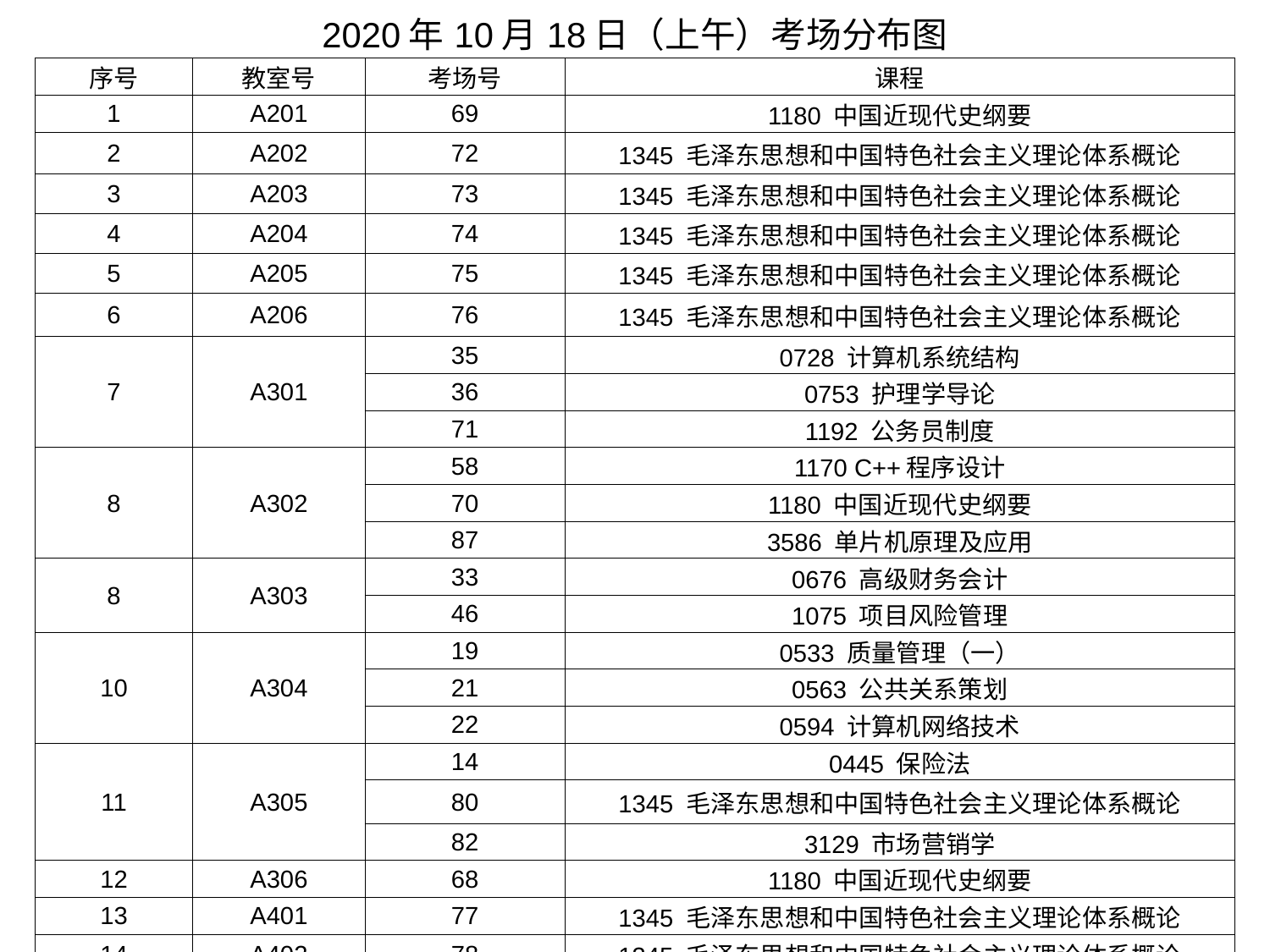

| 2020年10月18日（上午）考场分布图 |  |  |  |
| --- | --- | --- | --- |
| 序号 | 教室号 | 考场号 | 课程 |
| 1 | A201 | 69 | 1180 中国近现代史纲要 |
| 2 | A202 | 72 | 1345 毛泽东思想和中国特色社会主义理论体系概论 |
| 3 | A203 | 73 | 1345 毛泽东思想和中国特色社会主义理论体系概论 |
| 4 | A204 | 74 | 1345 毛泽东思想和中国特色社会主义理论体系概论 |
| 5 | A205 | 75 | 1345 毛泽东思想和中国特色社会主义理论体系概论 |
| 6 | A206 | 76 | 1345 毛泽东思想和中国特色社会主义理论体系概论 |
| 7 | A301 | 35 | 0728 计算机系统结构 |
|  |  | 36 | 0753 护理学导论 |
|  |  | 71 | 1192 公务员制度 |
| 8 | A302 | 58 | 1170 C++程序设计 |
|  |  | 70 | 1180 中国近现代史纲要 |
|  |  | 87 | 3586 单片机原理及应用 |
| 8 | A303 | 33 | 0676 高级财务会计 |
|  |  | 46 | 1075 项目风险管理 |
| 10 | A304 | 19 | 0533 质量管理（一） |
|  |  | 21 | 0563 公共关系策划 |
|  |  | 22 | 0594 计算机网络技术 |
| 11 | A305 | 14 | 0445 保险法 |
|  |  | 80 | 1345 毛泽东思想和中国特色社会主义理论体系概论 |
|  |  | 82 | 3129 市场营销学 |
| 12 | A306 | 68 | 1180 中国近现代史纲要 |
| 13 | A401 | 77 | 1345 毛泽东思想和中国特色社会主义理论体系概论 |
| 14 | A402 | 78 | 1345 毛泽东思想和中国特色社会主义理论体系概论 |
| 15 | A403 | 79 | 1345 毛泽东思想和中国特色社会主义理论体系概论 |
| 16 | A404 | 85 | 3342 生产作业管理 |